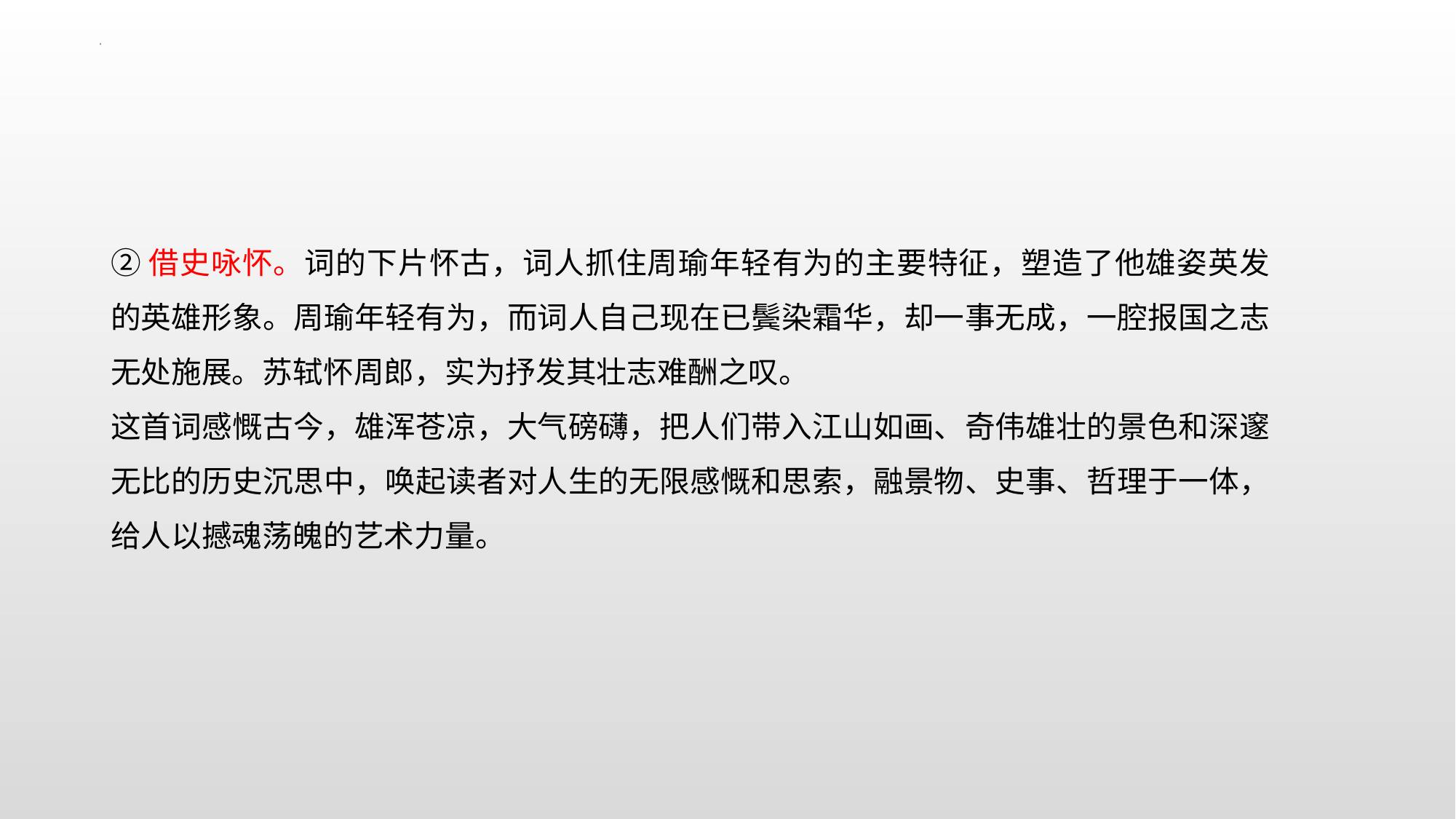

②借史咏怀。词的下片怀古，词人抓住周瑜年轻有为的主要特征，塑造了他雄姿英发的英雄形象。周瑜年轻有为，而词人自己现在已鬓染霜华，却一事无成，一腔报国之志无处施展。苏轼怀周郎，实为抒发其壮志难酬之叹。
这首词感慨古今，雄浑苍凉，大气磅礴，把人们带入江山如画、奇伟雄壮的景色和深邃无比的历史沉思中，唤起读者对人生的无限感慨和思索，融景物、史事、哲理于一体，给人以撼魂荡魄的艺术力量。